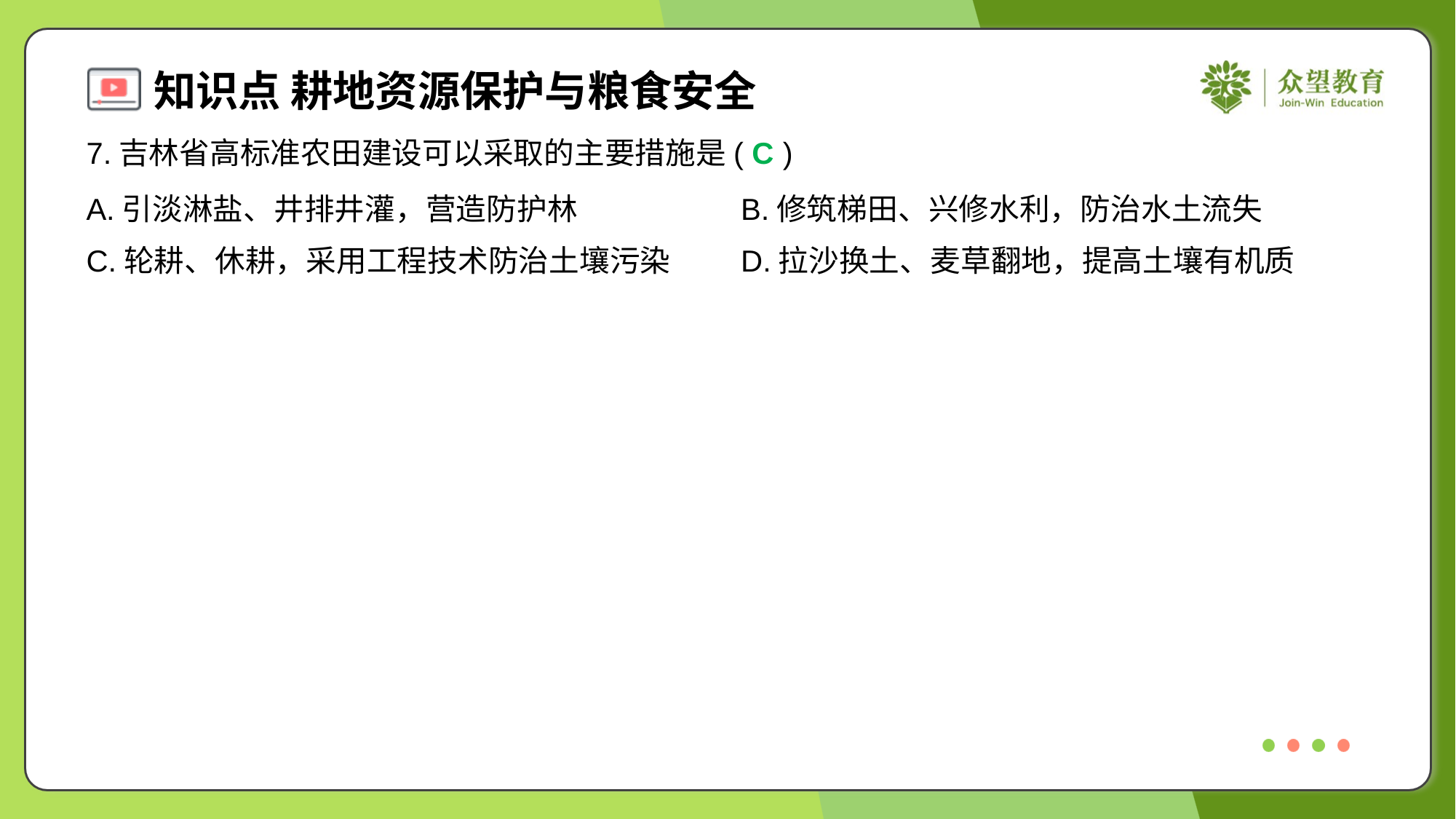

7.吉林省高标准农田建设可以采取的主要措施是(     )
C
A.引淡淋盐、井排井灌，营造防护林	B.修筑梯田、兴修水利，防治水土流失
C.轮耕、休耕，采用工程技术防治土壤污染	D.拉沙换土、麦草翻地，提高土壤有机质